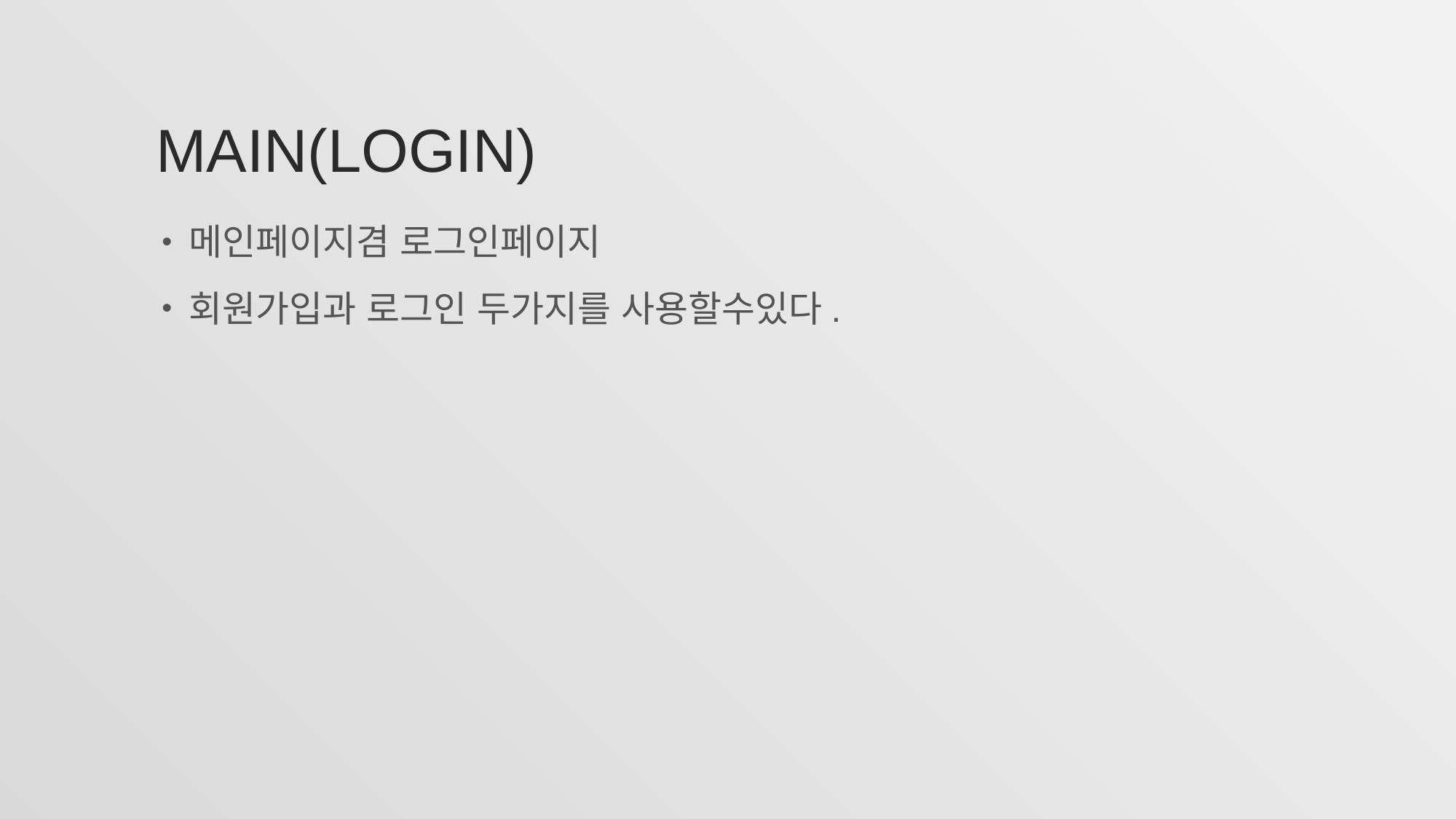

# Main(LOGIN)
메인페이지겸 로그인페이지
회원가입과 로그인 두가지를 사용할수있다.